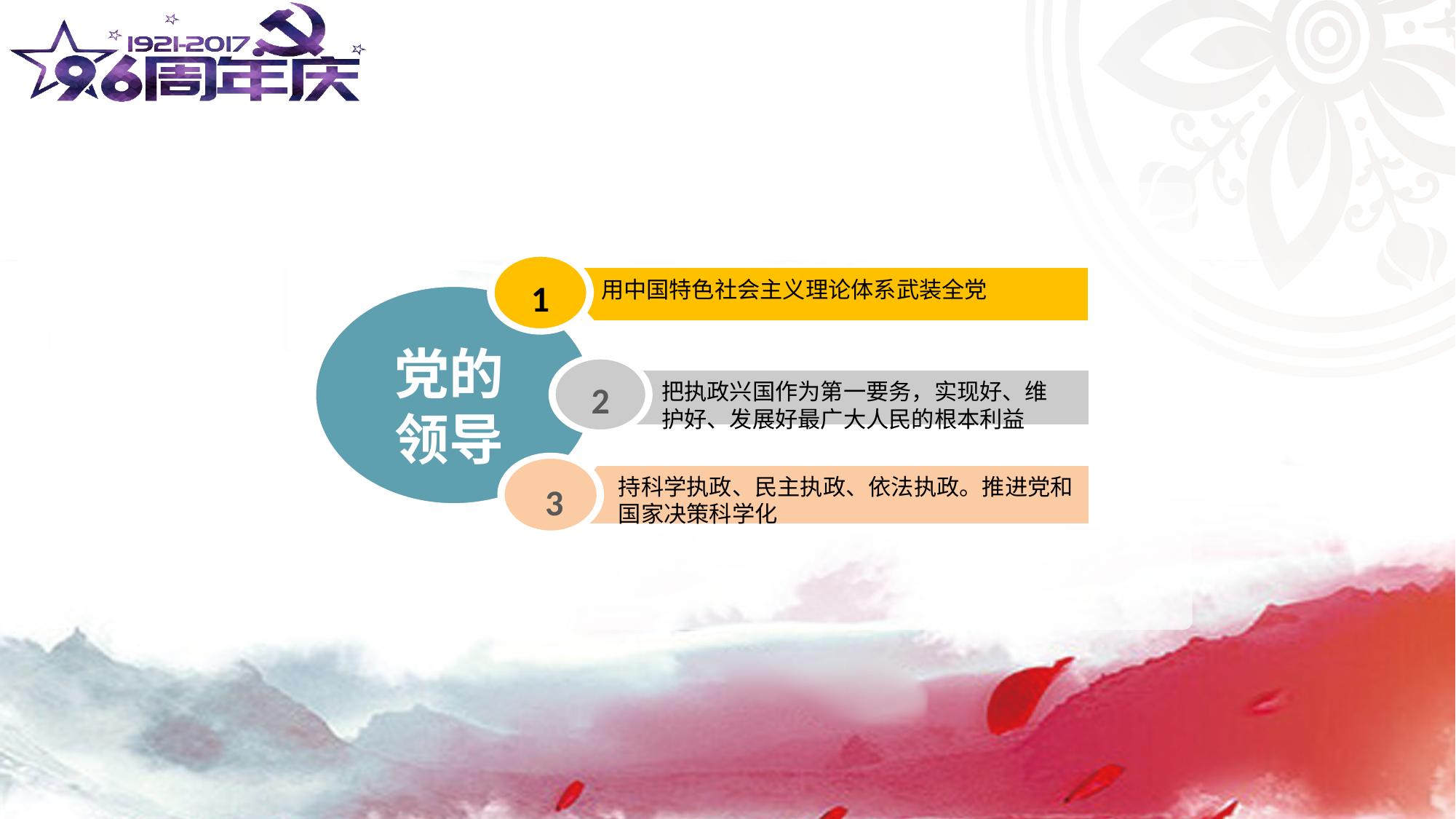

1

党的
领导

用中国特色社会主义理论体系武装全党

2

把执政兴国作为第一要务，实现好、维护好、发展好最广大人民的根本利益

3

持科学执政、民主执政、依法执政。推进党和国家决策科学化